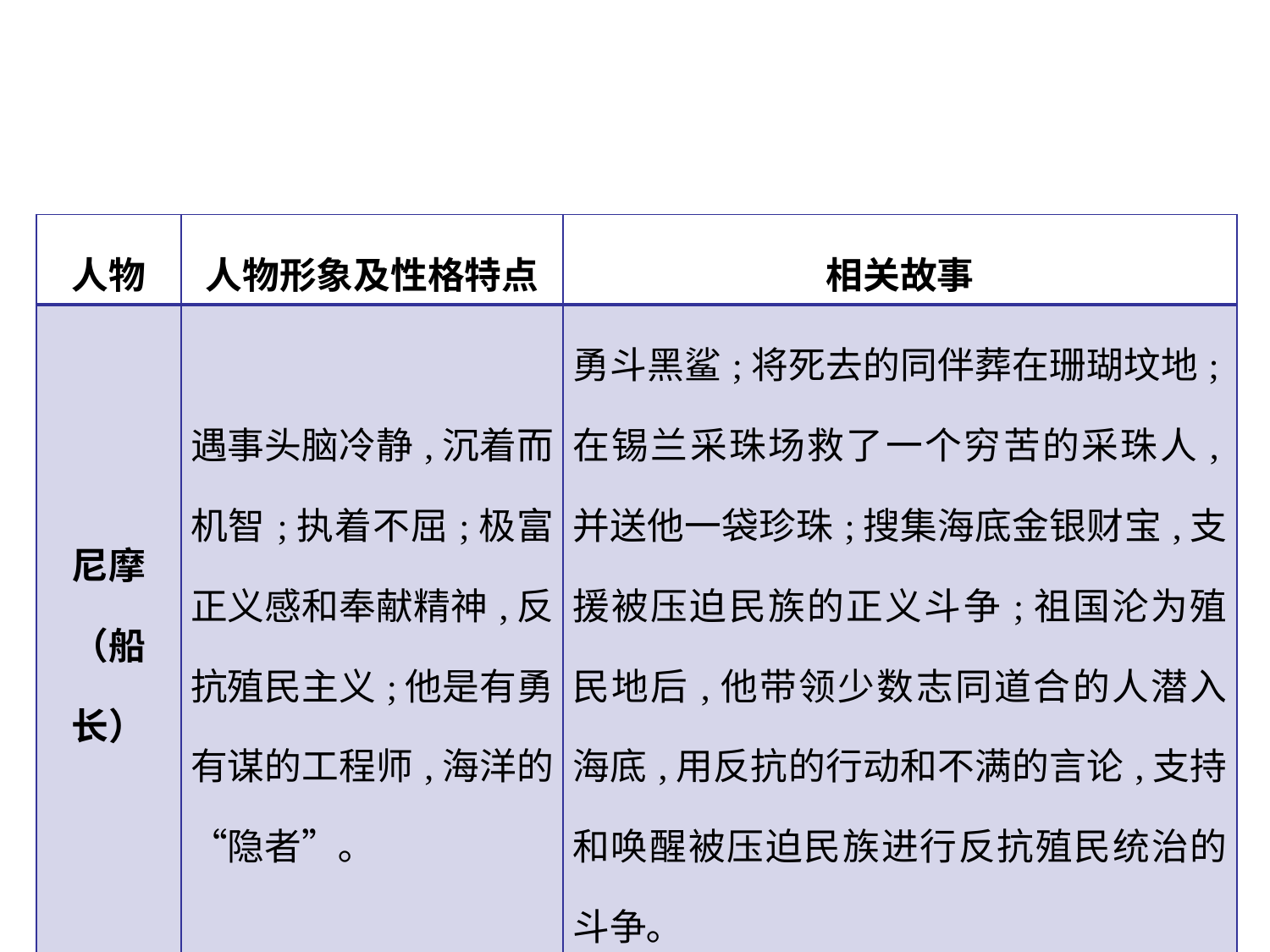

| 人物 | 人物形象及性格特点 | 相关故事 |
| --- | --- | --- |
| 尼摩（船长） | 遇事头脑冷静,沉着而机智;执着不屈;极富正义感和奉献精神,反抗殖民主义;他是有勇有谋的工程师,海洋的“隐者”｡ | 勇斗黑鲨;将死去的同伴葬在珊瑚坟地;在锡兰采珠场救了一个穷苦的采珠人,并送他一袋珍珠;搜集海底金银财宝,支援被压迫民族的正义斗争;祖国沦为殖民地后,他带领少数志同道合的人潜入海底,用反抗的行动和不满的言论,支持和唤醒被压迫民族进行反抗殖民统治的斗争｡ |